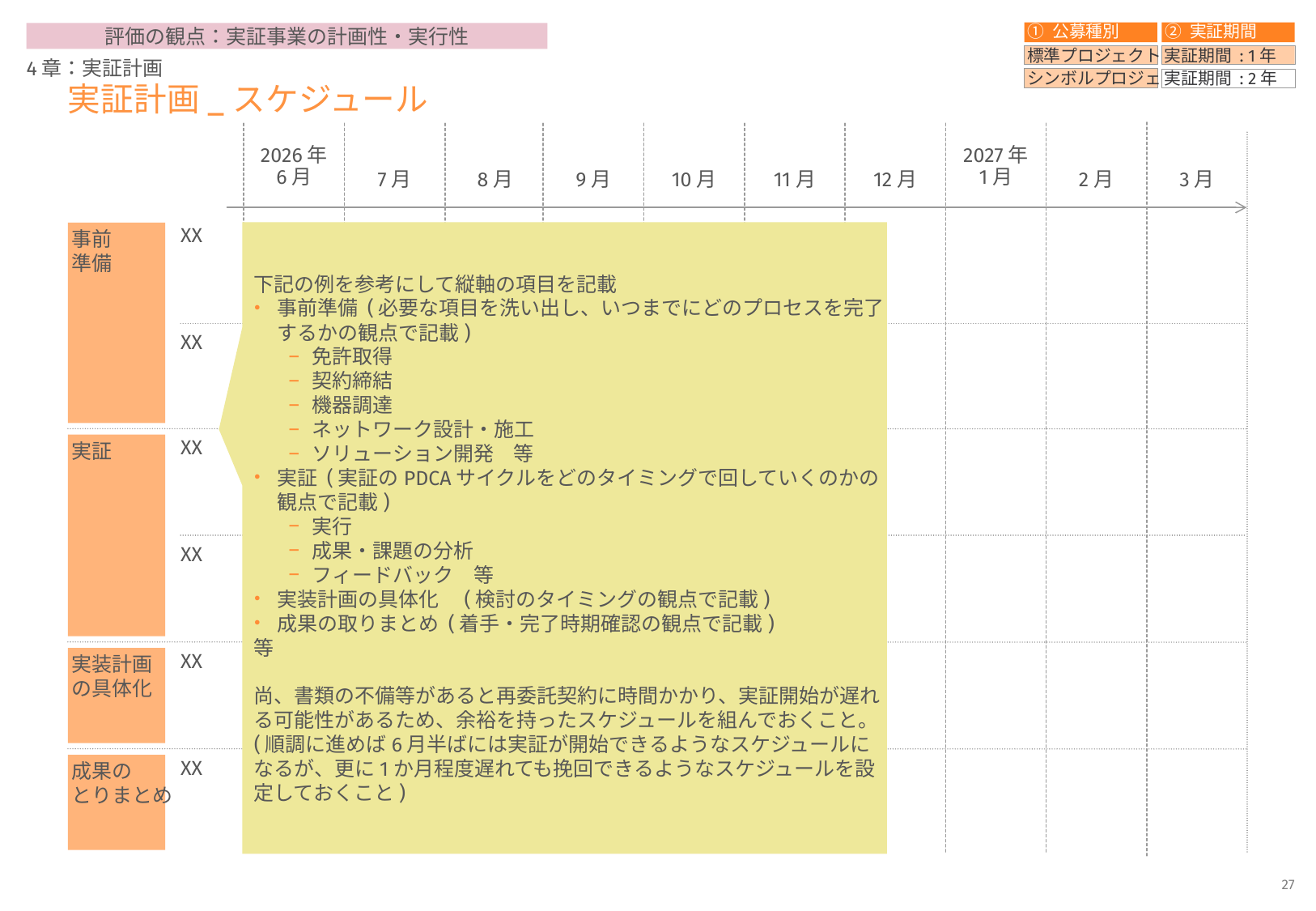

① 公募種別
② 実証期間
評価の観点：実証事業の計画性・実行性
標準プロジェクト
実証期間 : 1年
4章：実証計画
シンボルプロジェクト
実証期間 : 2年
# 実証計画_スケジュール
2026年
6月

7月

8月

9月

10月

11月

12月
2027年
1月

2月

3月
事前
準備
XX
XXX
XX
実証
XX
XX
実装計画
の具体化
XX
成果の
とりまとめ
XX
下記の例を参考にして縦軸の項目を記載
事前準備 (必要な項目を洗い出し、いつまでにどのプロセスを完了するかの観点で記載)
免許取得
契約締結
機器調達
ネットワーク設計・施工
ソリューション開発　等
実証 (実証のPDCAサイクルをどのタイミングで回していくのかの観点で記載)
実行
成果・課題の分析
フィードバック　等
実装計画の具体化　(検討のタイミングの観点で記載)
成果の取りまとめ (着手・完了時期確認の観点で記載)
等

尚、書類の不備等があると再委託契約に時間かかり、実証開始が遅れる可能性があるため、余裕を持ったスケジュールを組んでおくこと。(順調に進めば6月半ばには実証が開始できるようなスケジュールになるが、更に1か月程度遅れても挽回できるようなスケジュールを設定しておくこと)